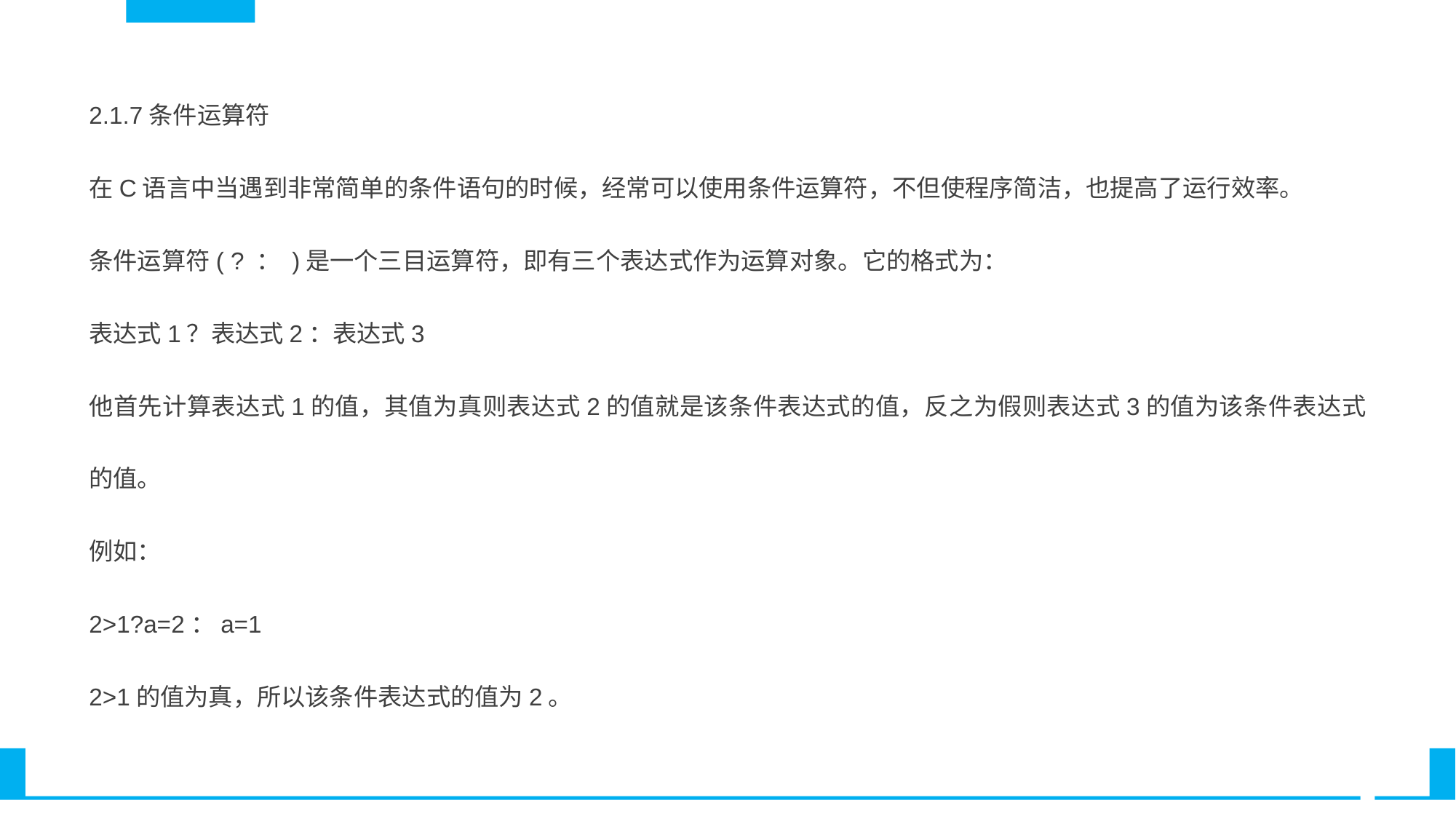

2.1.7条件运算符
在C语言中当遇到非常简单的条件语句的时候，经常可以使用条件运算符，不但使程序简洁，也提高了运行效率。
条件运算符( ? ： )是一个三目运算符，即有三个表达式作为运算对象。它的格式为：
表达式1？表达式2：表达式3
他首先计算表达式1的值，其值为真则表达式2的值就是该条件表达式的值，反之为假则表达式3的值为该条件表达式的值。
例如：
2>1?a=2：a=1
2>1的值为真，所以该条件表达式的值为2。